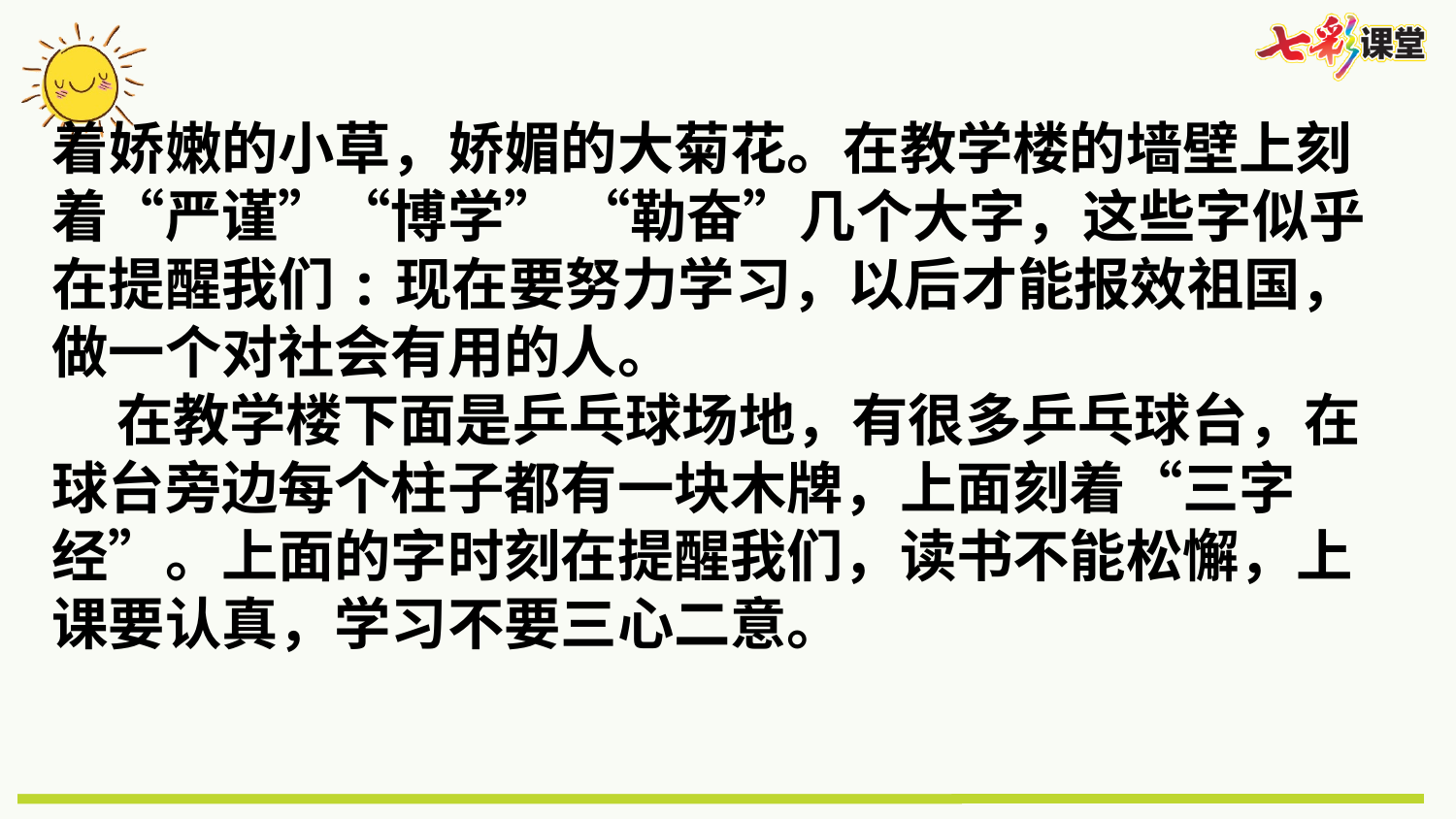

着娇嫩的小草，娇媚的大菊花。在教学楼的墙壁上刻着“严谨”“博学” “勒奋”几个大字，这些字似乎在提醒我们:现在要努力学习，以后才能报效祖国，做一个对社会有用的人。
    在教学楼下面是乒乓球场地，有很多乒乓球台，在球台旁边每个柱子都有一块木牌，上面刻着“三字经”。上面的字时刻在提醒我们，读书不能松懈，上课要认真，学习不要三心二意。